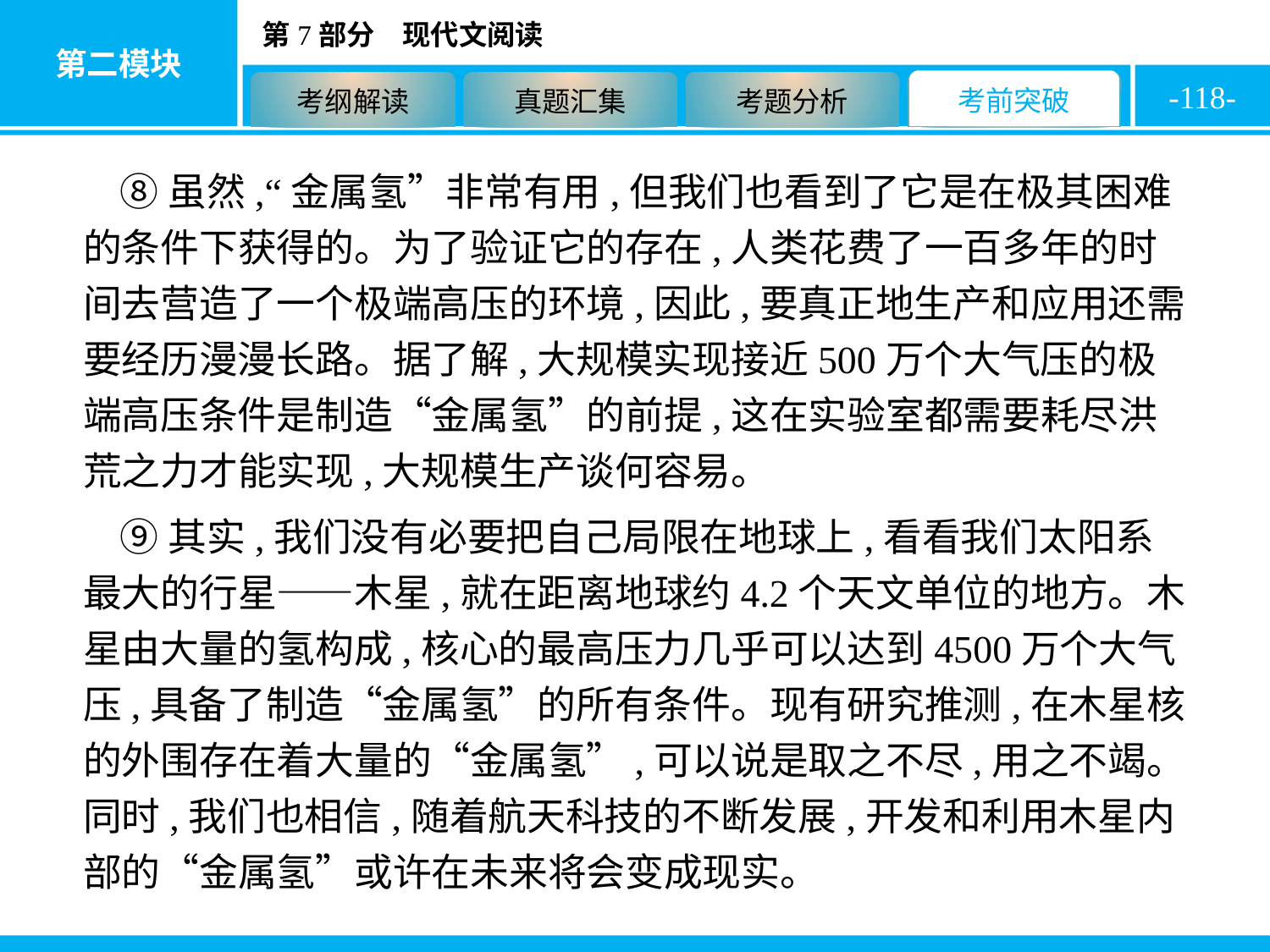

-118-
⑧虽然,“金属氢”非常有用,但我们也看到了它是在极其困难的条件下获得的。为了验证它的存在,人类花费了一百多年的时间去营造了一个极端高压的环境,因此,要真正地生产和应用还需要经历漫漫长路。据了解,大规模实现接近500万个大气压的极端高压条件是制造“金属氢”的前提,这在实验室都需要耗尽洪荒之力才能实现,大规模生产谈何容易。
⑨其实,我们没有必要把自己局限在地球上,看看我们太阳系最大的行星——木星,就在距离地球约4.2个天文单位的地方。木星由大量的氢构成,核心的最高压力几乎可以达到4500万个大气压,具备了制造“金属氢”的所有条件。现有研究推测,在木星核的外围存在着大量的“金属氢”,可以说是取之不尽,用之不竭。同时,我们也相信,随着航天科技的不断发展,开发和利用木星内部的“金属氢”或许在未来将会变成现实。